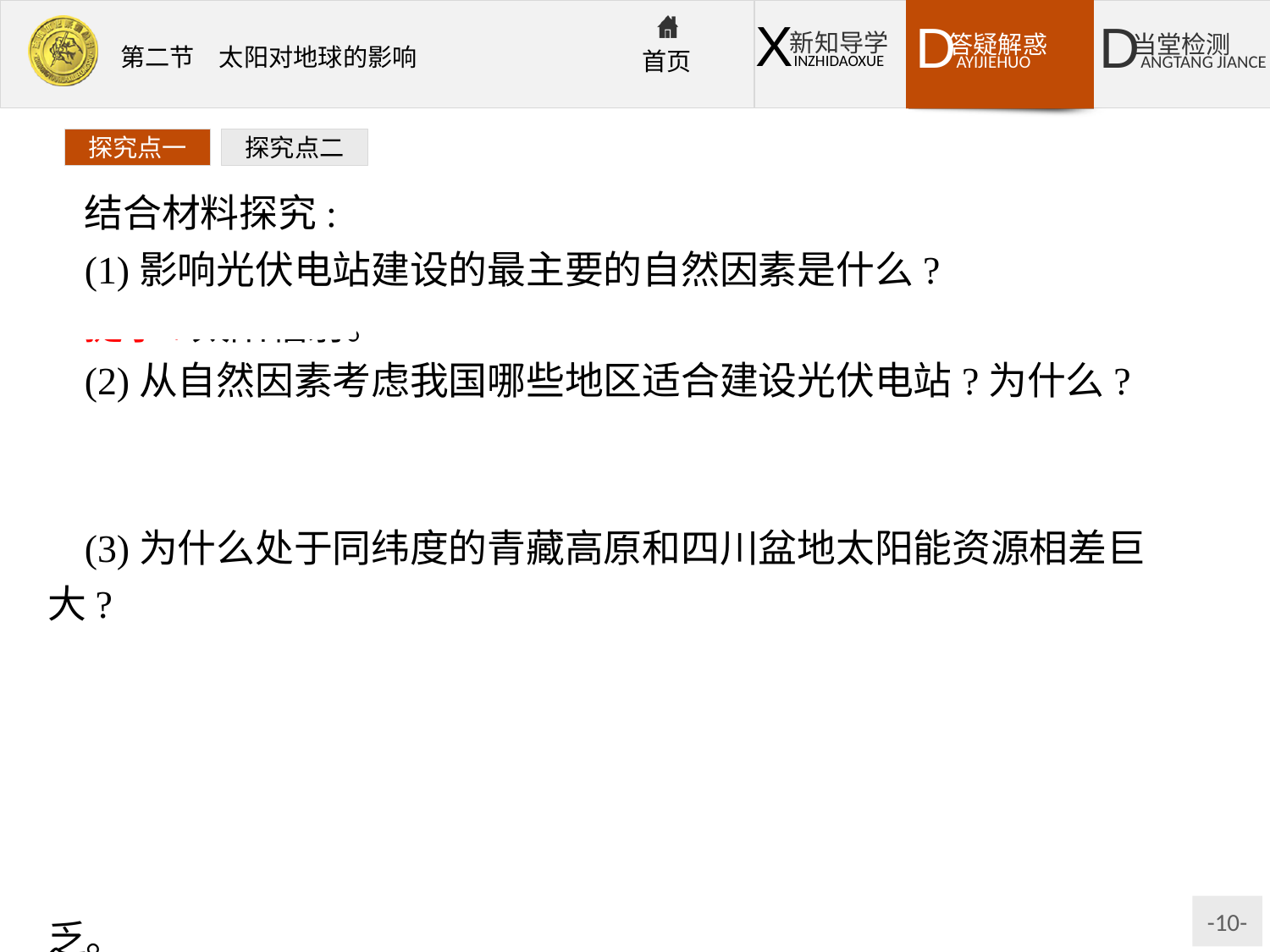

探究点一
探究点二
结合材料探究:
(1)影响光伏电站建设的最主要的自然因素是什么?
提示:太阳辐射。
(2)从自然因素考虑我国哪些地区适合建设光伏电站?为什么?
提示:我国的青藏高原地区、西北地区适合光伏电站的建设,原因是这些地区太阳能资源丰富。
(3)为什么处于同纬度的青藏高原和四川盆地太阳能资源相差巨大?
提示:青藏高原海拔高,空气稀薄,大气能见度高;日照时间较长;空气中尘埃含量较少;晴天多,大气对太阳辐射的削弱作用小,到达地面的太阳辐射多,太阳能资源丰富。四川盆地为盆地地形,水汽不易扩散,空气中水汽含量多,阴天、雾天较多,对太阳辐射的削弱作用强,从而造成日照时间短,日照强度弱,太阳能资源贫乏。